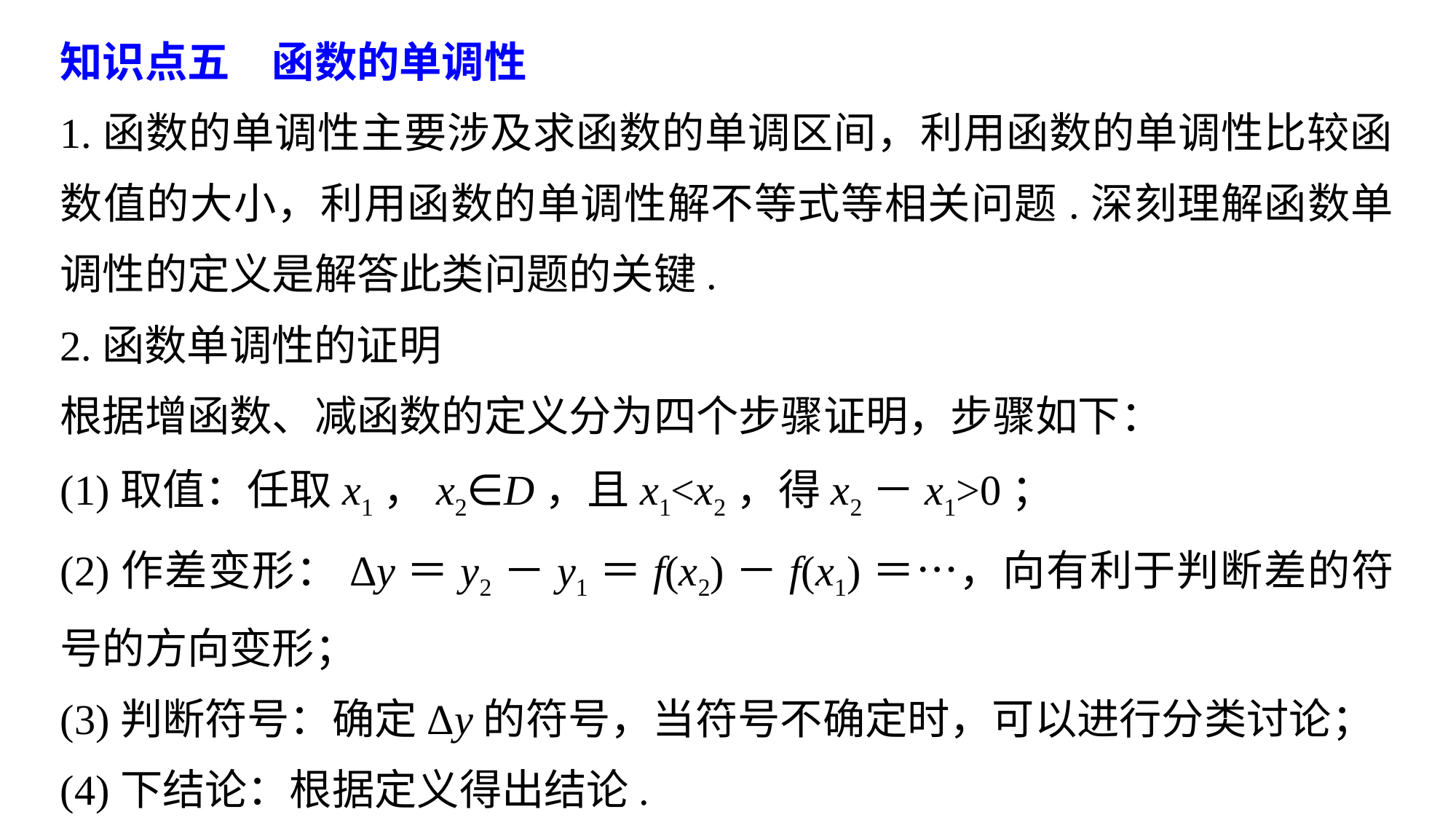

知识点五　函数的单调性
1.函数的单调性主要涉及求函数的单调区间，利用函数的单调性比较函数值的大小，利用函数的单调性解不等式等相关问题.深刻理解函数单调性的定义是解答此类问题的关键.
2.函数单调性的证明
根据增函数、减函数的定义分为四个步骤证明，步骤如下：
(1)取值：任取x1，x2∈D，且x1<x2，得x2－x1>0；
(2)作差变形：Δy＝y2－y1＝f(x2)－f(x1)＝…，向有利于判断差的符号的方向变形；
(3)判断符号：确定Δy的符号，当符号不确定时，可以进行分类讨论；
(4)下结论：根据定义得出结论.